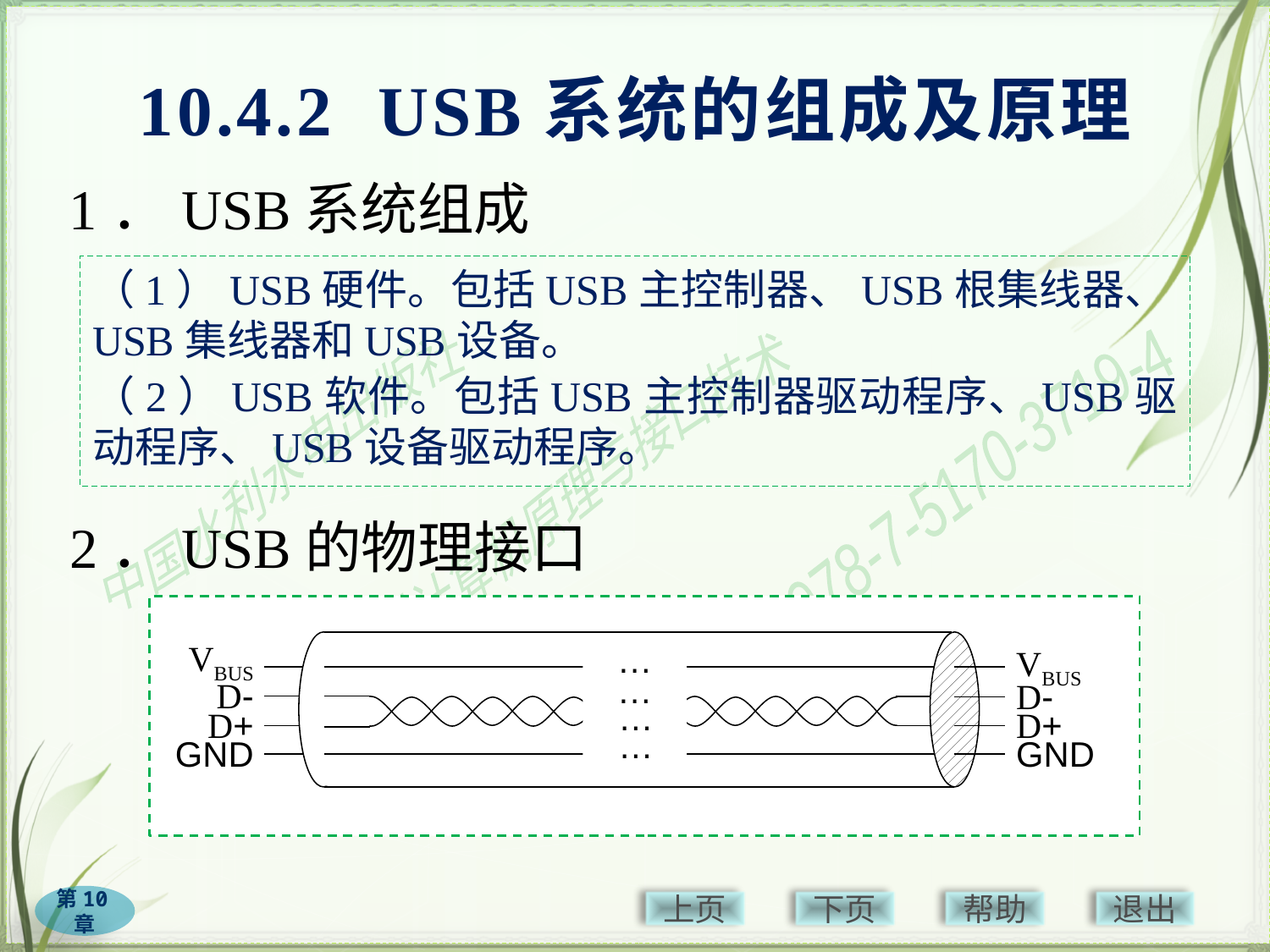

# 10.4.2  USB系统的组成及原理
1．USB系统组成
（1）USB硬件。包括USB主控制器、USB根集线器、USB集线器和USB设备。
（2）USB软件。包括USB主控制器驱动程序、USB驱动程序、USB设备驱动程序。
2．USB的物理接口

VBUS
…

VBUS

…
D-
D-

…

D+
D+
…
GND
GND